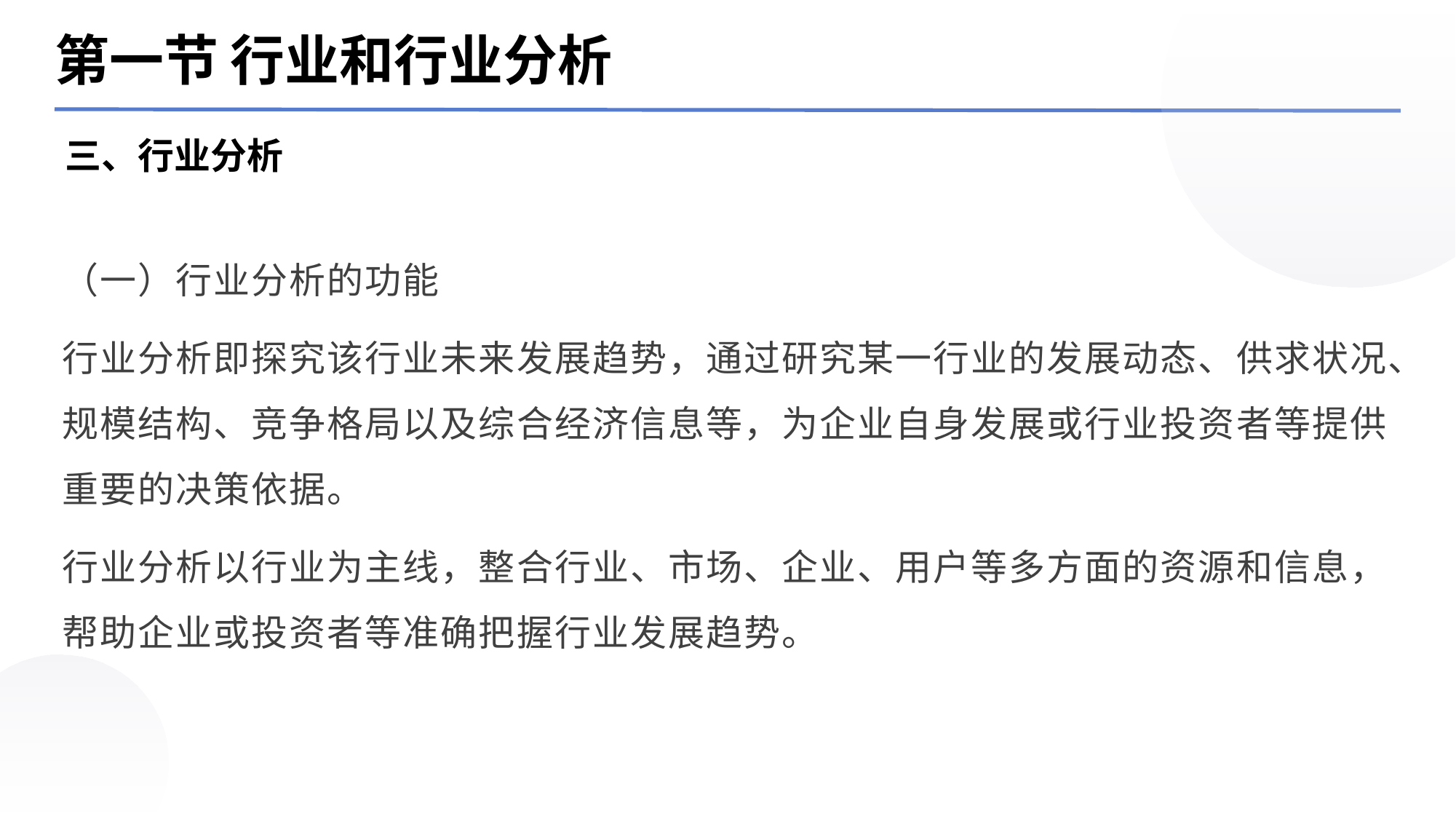

第一节 行业和行业分析
三、行业分析
（一）行业分析的功能
行业分析即探究该行业未来发展趋势，通过研究某一行业的发展动态、供求状况、规模结构、竞争格局以及综合经济信息等，为企业自身发展或行业投资者等提供重要的决策依据。
行业分析以行业为主线，整合行业、市场、企业、用户等多方面的资源和信息，帮助企业或投资者等准确把握行业发展趋势。